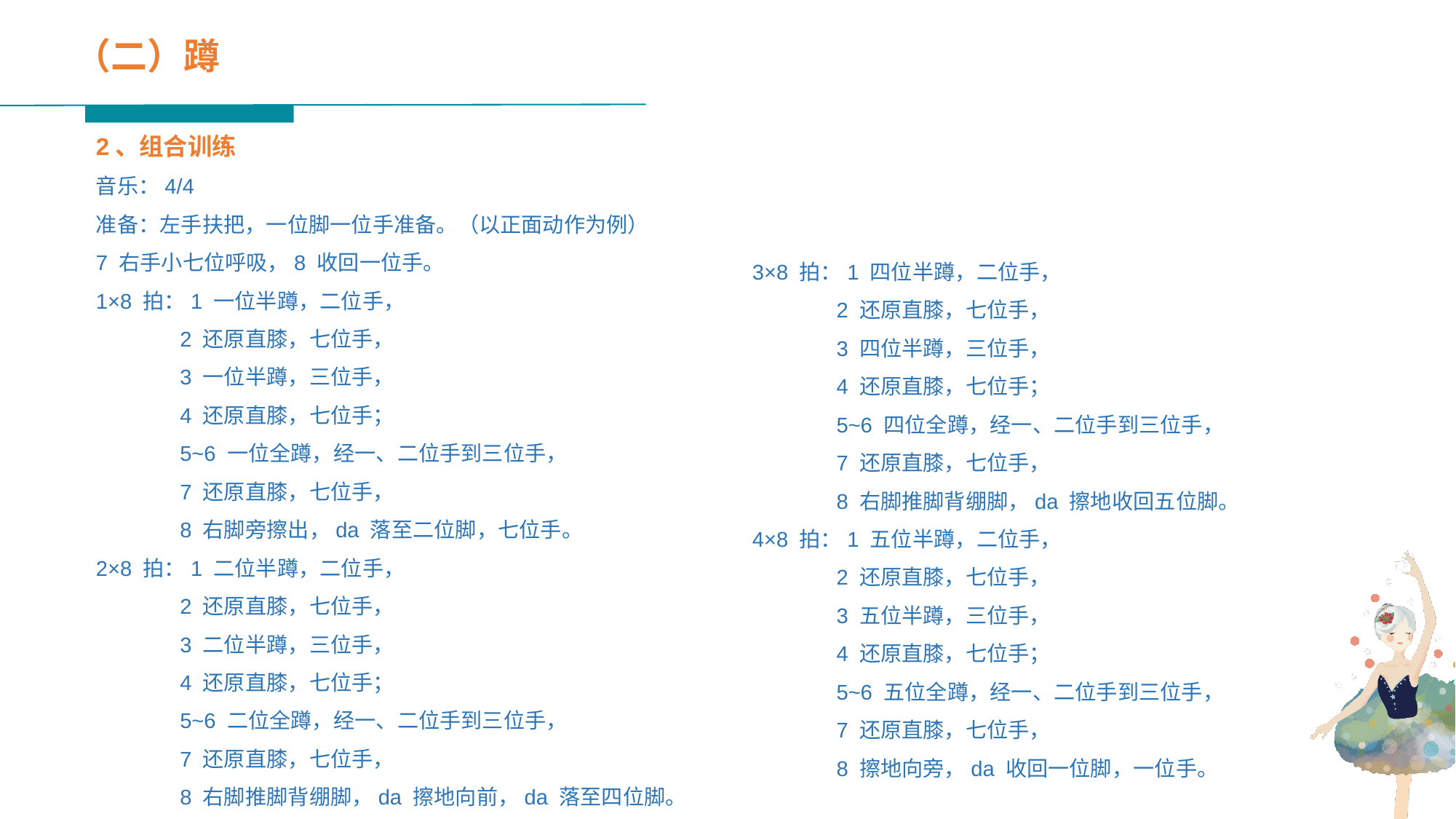

（二）蹲

2、组合训练
音乐：4/4
准备：左手扶把，一位脚一位手准备。（以正面动作为例）
7 右手小七位呼吸，8 收回一位手。
1×8 拍：1 一位半蹲，二位手，
              2 还原直膝，七位手，
              3 一位半蹲，三位手，
              4 还原直膝，七位手；
              5~6 一位全蹲，经一、二位手到三位手，
              7 还原直膝，七位手，
              8 右脚旁擦出，da 落至二位脚，七位手。
2×8 拍：1 二位半蹲，二位手，
              2 还原直膝，七位手，
              3 二位半蹲，三位手，
              4 还原直膝，七位手；
              5~6 二位全蹲，经一、二位手到三位手，
              7 还原直膝，七位手，
              8 右脚推脚背绷脚，da 擦地向前，da 落至四位脚。
3×8 拍：1 四位半蹲，二位手，
              2 还原直膝，七位手，
              3 四位半蹲，三位手，
              4 还原直膝，七位手；
              5~6 四位全蹲，经一、二位手到三位手，
              7 还原直膝，七位手，
              8 右脚推脚背绷脚，da 擦地收回五位脚。
4×8 拍：1 五位半蹲，二位手，
              2 还原直膝，七位手，
              3 五位半蹲，三位手，
              4 还原直膝，七位手；
              5~6 五位全蹲，经一、二位手到三位手，
              7 还原直膝，七位手，
              8 擦地向旁，da 收回一位脚，一位手。